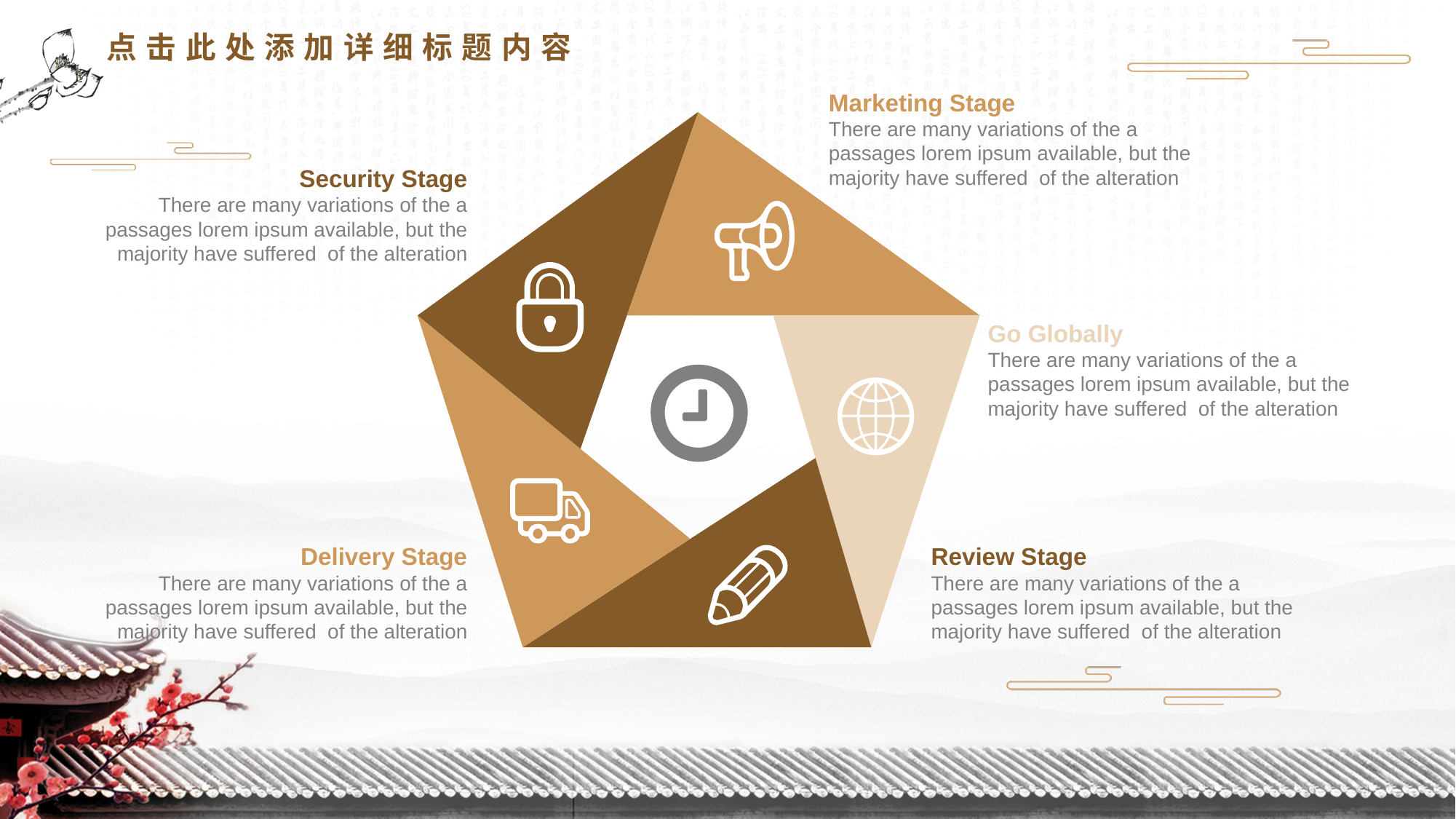

点击此处添加详细标题内容
Marketing Stage
There are many variations of the a passages lorem ipsum available, but the majority have suffered  of the alteration

Security Stage
There are many variations of the a passages lorem ipsum available, but the majority have suffered  of the alteration

Go Globally
There are many variations of the a passages lorem ipsum available, but the majority have suffered  of the alteration

Delivery Stage
There are many variations of the a passages lorem ipsum available, but the majority have suffered  of the alteration
Review Stage
There are many variations of the a passages lorem ipsum available, but the majority have suffered  of the alteration